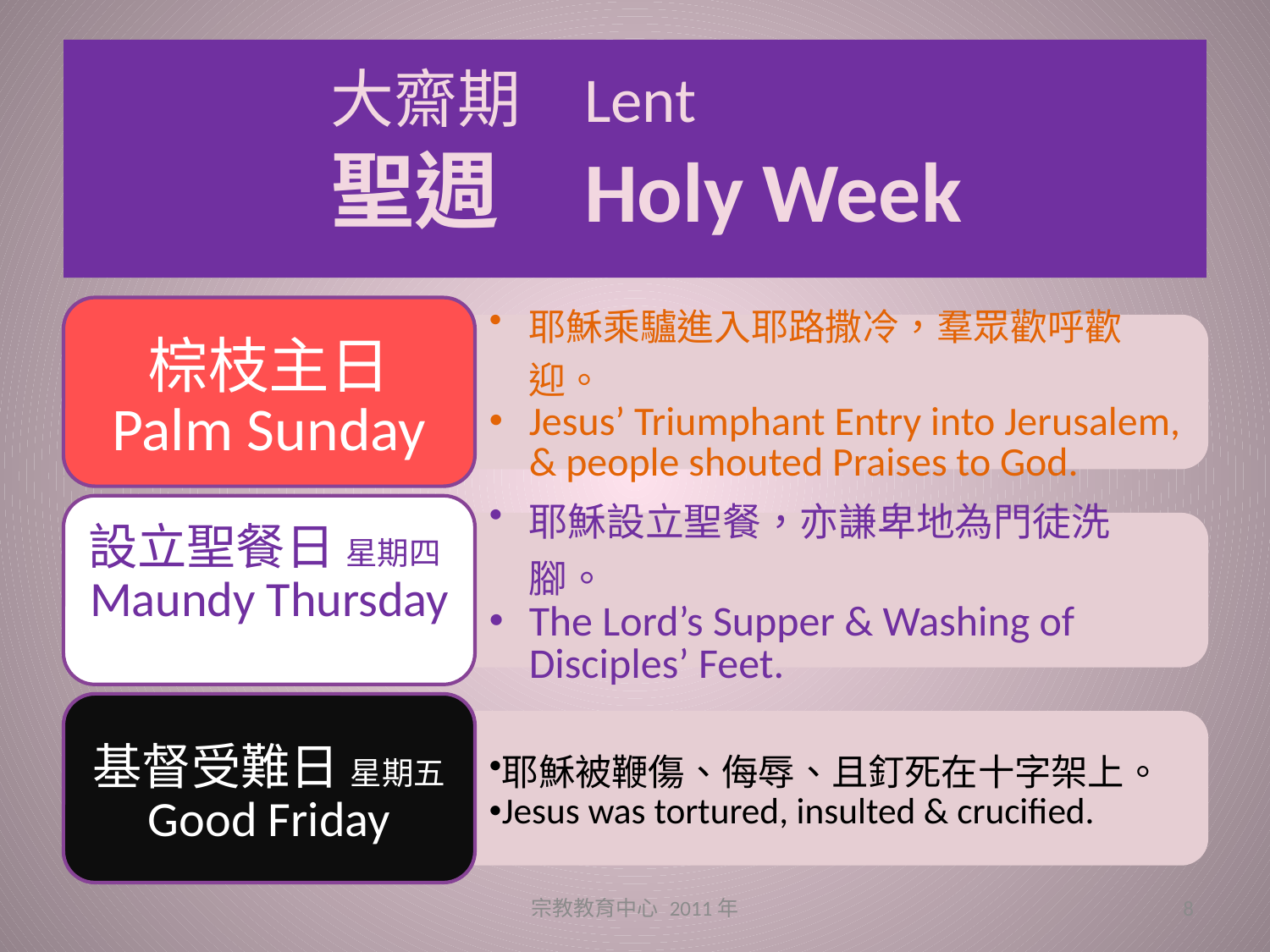

# 大齋期	Lent 聖週	Holy Week
棕枝主日
Palm Sunday
耶穌乘驢進入耶路撒冷，羣眾歡呼歡迎。
設立聖餐日 星期四Maundy Thursday
耶穌設立聖餐，亦謙卑地為門徒洗腳。
The Lord’s Supper & Washing of Disciples’ Feet.
基督受難日 星期五
Good Friday
耶穌被鞭傷、侮辱、且釘死在十字架上。
Jesus was tortured, insulted & crucified.
Jesus’ Triumphant Entry into Jerusalem, & people shouted Praises to God.
宗教教育中心 2011年
8